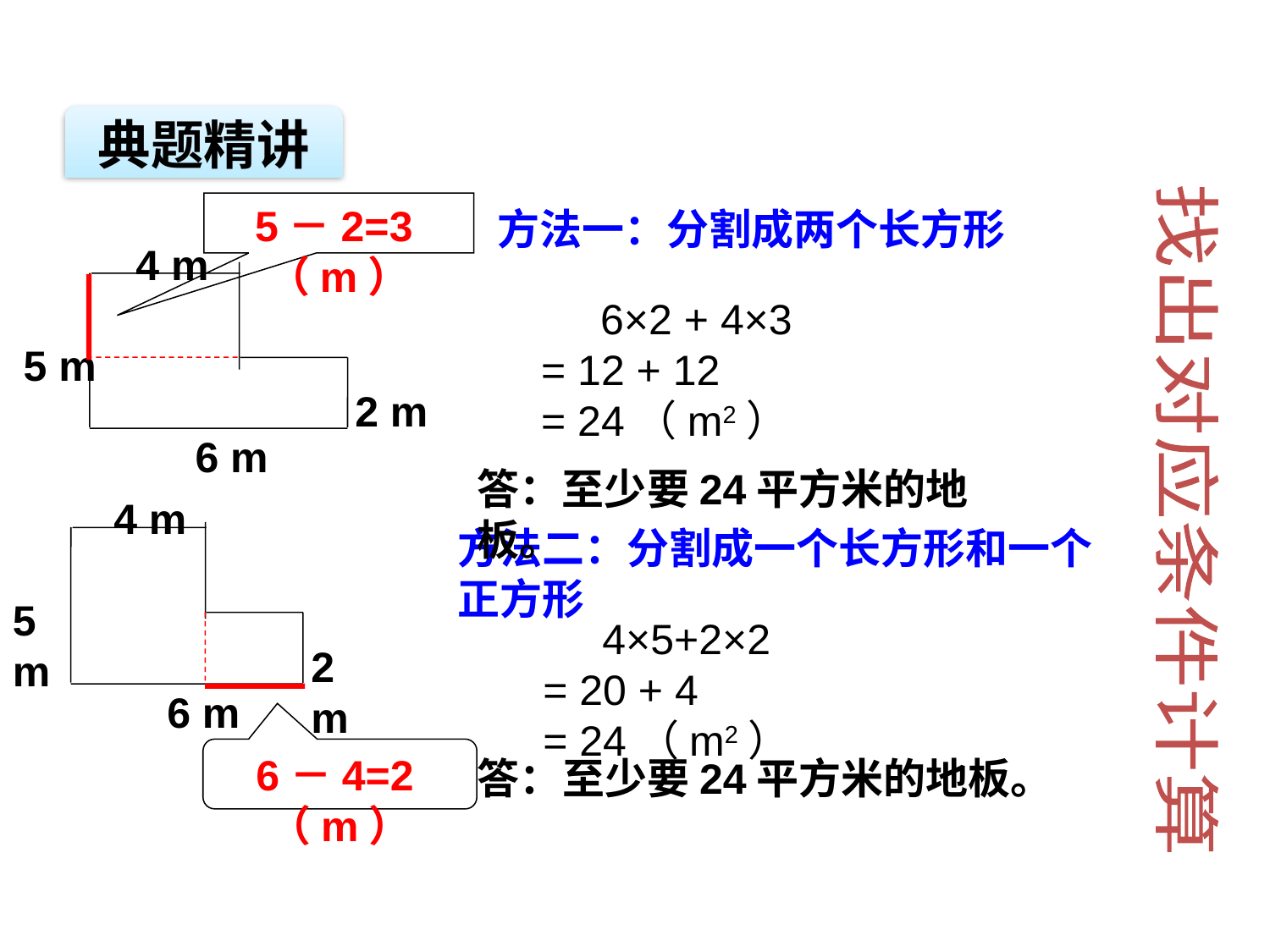

典题精讲
5－2=3（m）
方法一：分割成两个长方形
4 m

5 m

2 m
6 m

       6×2 + 4×3
  = 12 + 12
  = 24（m2）
答：至少要24平方米的地板。
4 m

5 m

2 m
6 m
找出对应条件计算
方法二：分割成一个长方形和一个正方形
        4×5+2×2
   = 20 + 4
   = 24（m2）

6－4=2（m）
答：至少要24平方米的地板。